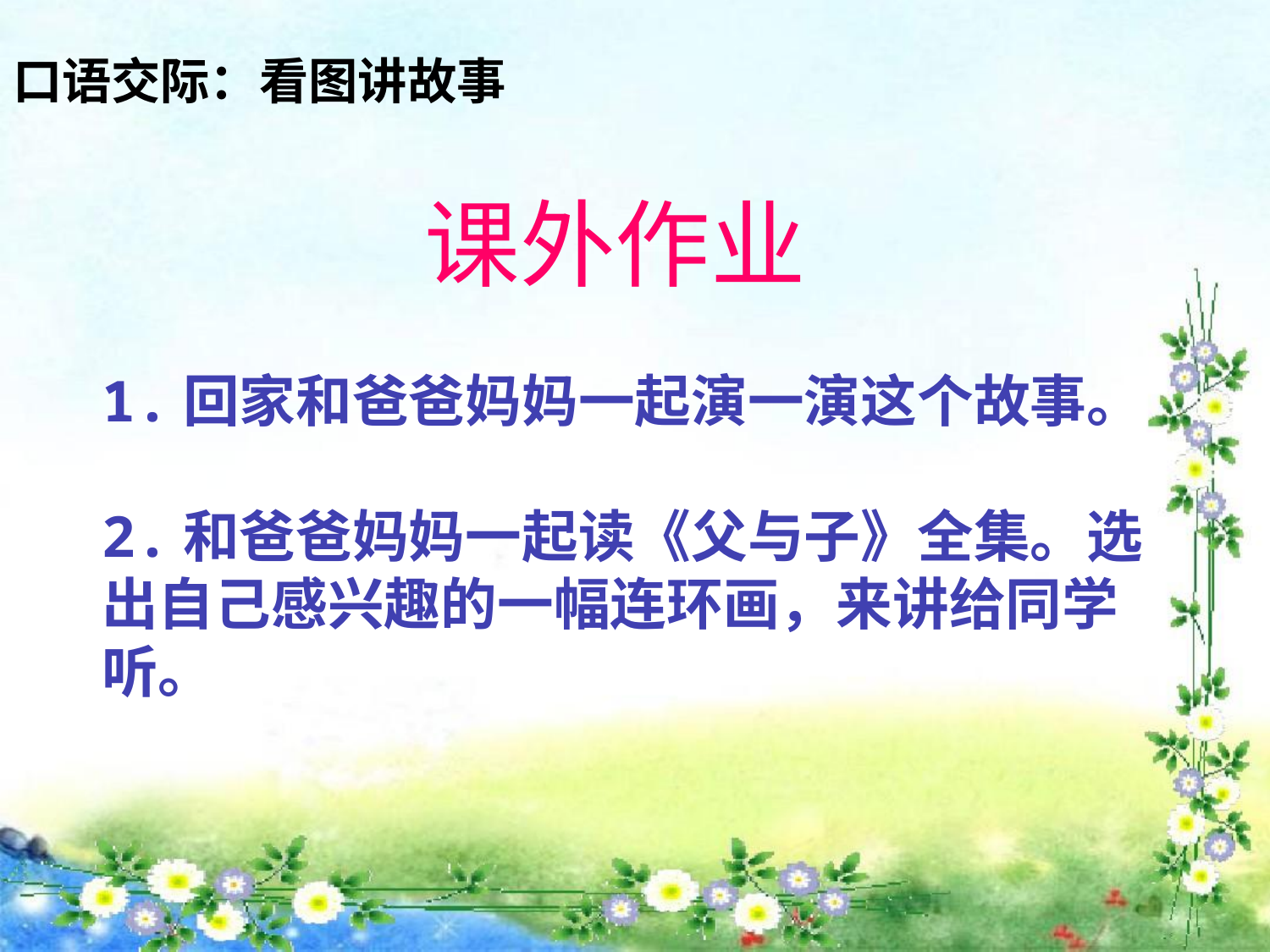

口语交际：看图讲故事
课外作业
1.回家和爸爸妈妈一起演一演这个故事。

2.和爸爸妈妈一起读《父与子》全集。选出自己感兴趣的一幅连环画，来讲给同学听。